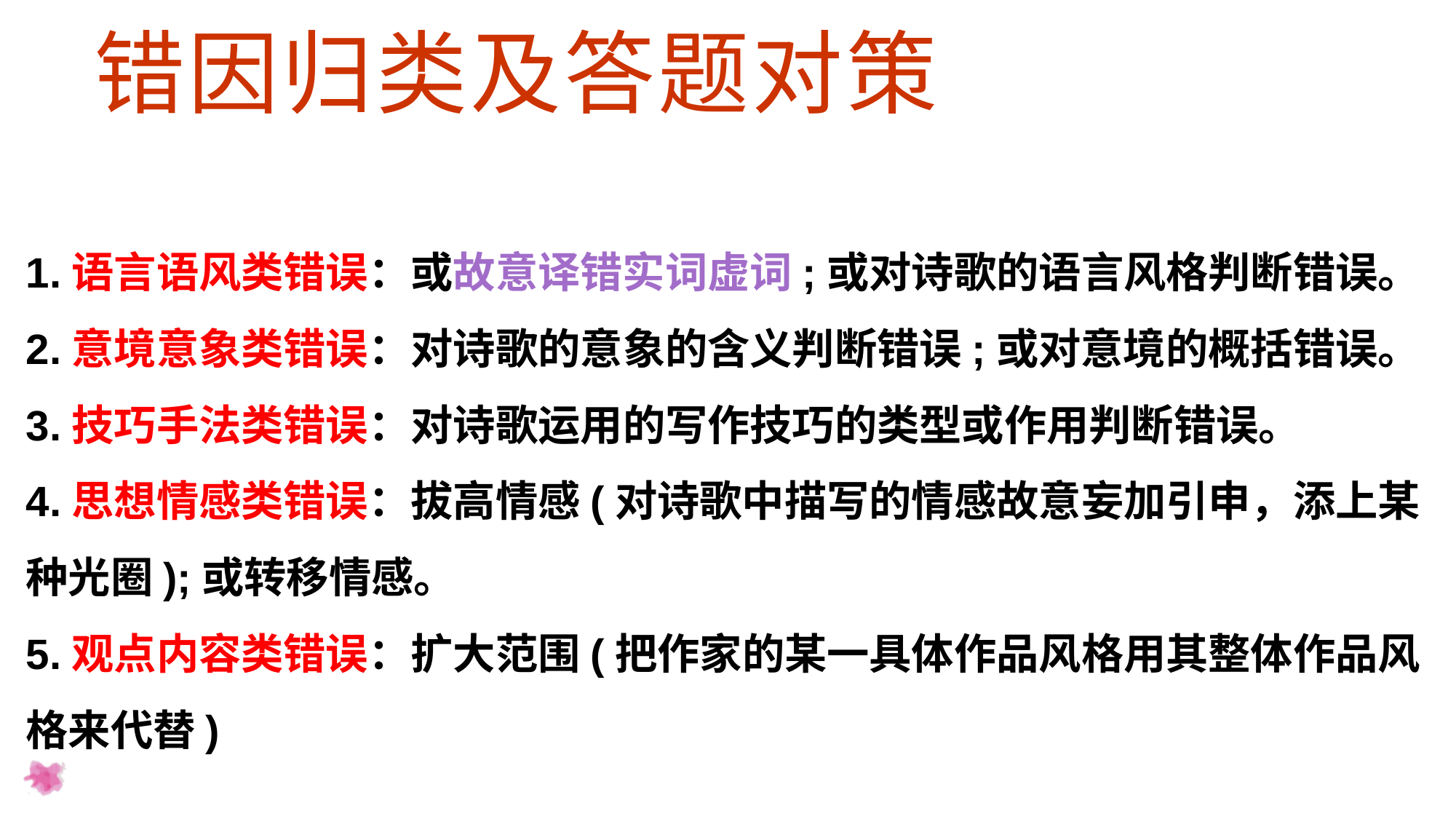

# 错因归类及答题对策

1.语言语风类错误：或故意译错实词虚词;或对诗歌的语言风格判断错误。
2.意境意象类错误：对诗歌的意象的含义判断错误;或对意境的概括错误。
3.技巧手法类错误：对诗歌运用的写作技巧的类型或作用判断错误。
4.思想情感类错误：拔高情感(对诗歌中描写的情感故意妄加引申，添上某种光圈);或转移情感。
5.观点内容类错误：扩大范围(把作家的某一具体作品风格用其整体作品风格来代替)